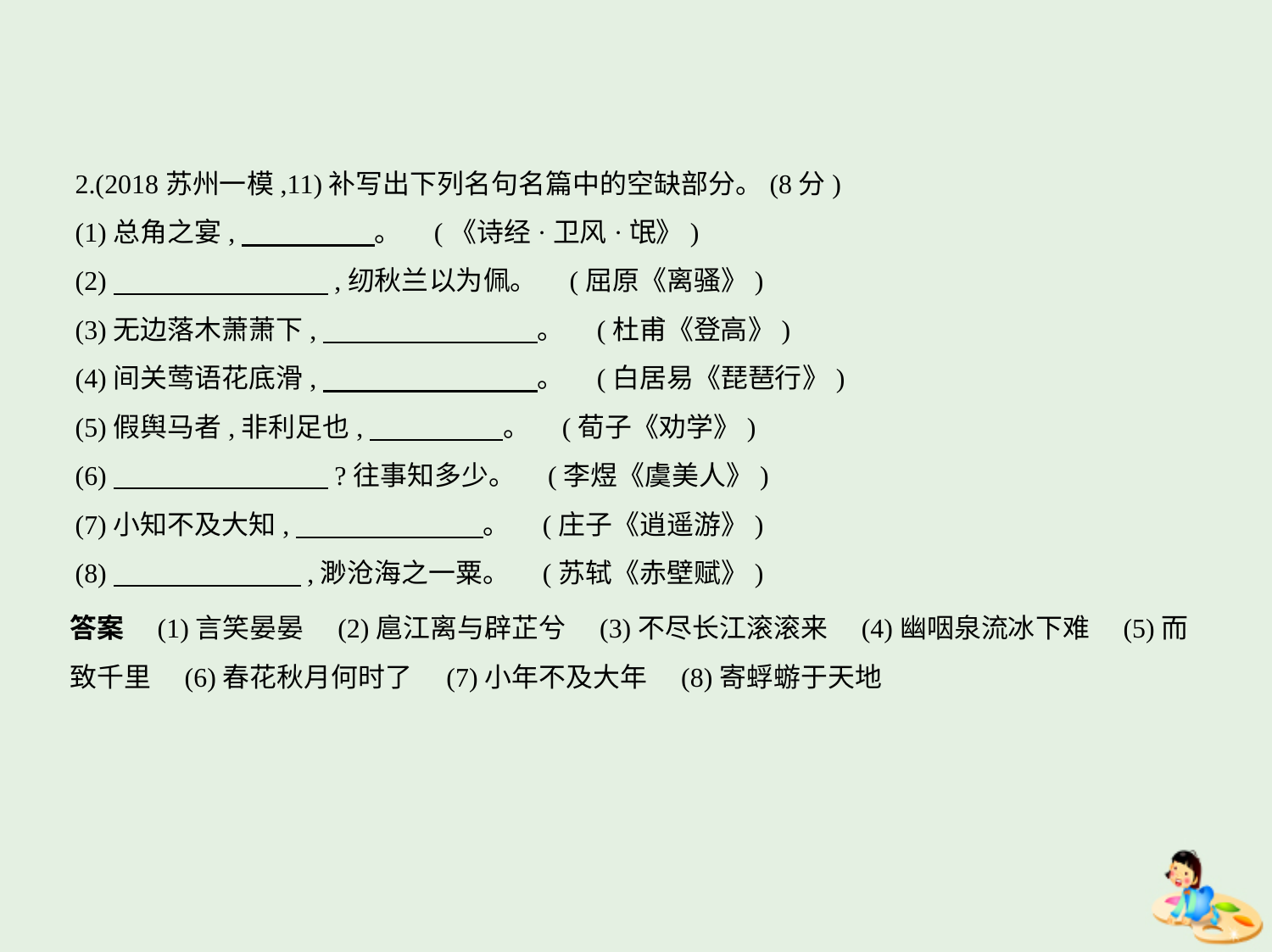

2.(2018苏州一模,11)补写出下列名句名篇中的空缺部分。(8分)
(1)总角之宴,　　　　    。 (《诗经·卫风·氓》)
(2)　　　　　　　    ,纫秋兰以为佩。 (屈原《离骚》)
(3)无边落木萧萧下,　　　　　　　    。 (杜甫《登高》)
(4)间关莺语花底滑,　　　　　　　    。 (白居易《琵琶行》)
(5)假舆马者,非利足也,　　　　    。 (荀子《劝学》)
(6)　　　　　　　    ?往事知多少。 (李煜《虞美人》)
(7)小知不及大知,　　　　　　    。 (庄子《逍遥游》)
(8)　　　　　　    ,渺沧海之一粟。 (苏轼《赤壁赋》)
答案　(1)言笑晏晏　(2)扈江离与辟芷兮　(3)不尽长江滚滚来　(4)幽咽泉流冰下难　(5)而
致千里　(6)春花秋月何时了　(7)小年不及大年　(8)寄蜉蝣于天地